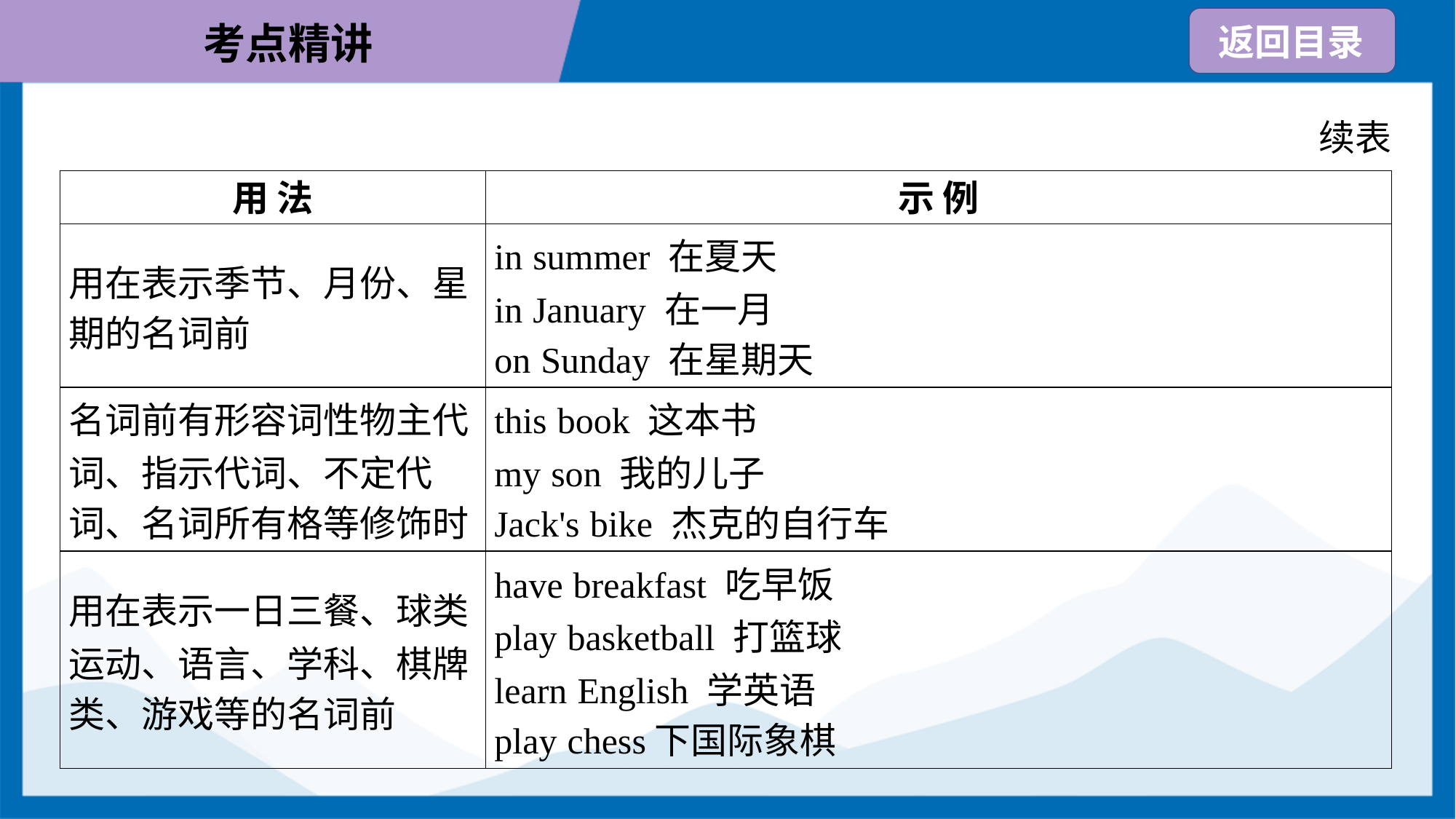

续表
| 用 法 | 示 例 |
| --- | --- |
| 用在表示季节、月份、星 期的名词前 | in summer 在夏天 in January 在一月 on Sunday 在星期天 |
| 名词前有形容词性物主代 词、指示代词、不定代 词、名词所有格等修饰时 | this book 这本书 my son 我的儿子 Jack's bike 杰克的自行车 |
| 用在表示一日三餐、球类 运动、语言、学科、棋牌 类、游戏等的名词前 | have breakfast 吃早饭 play basketball 打篮球 learn English 学英语 play chess下国际象棋 |